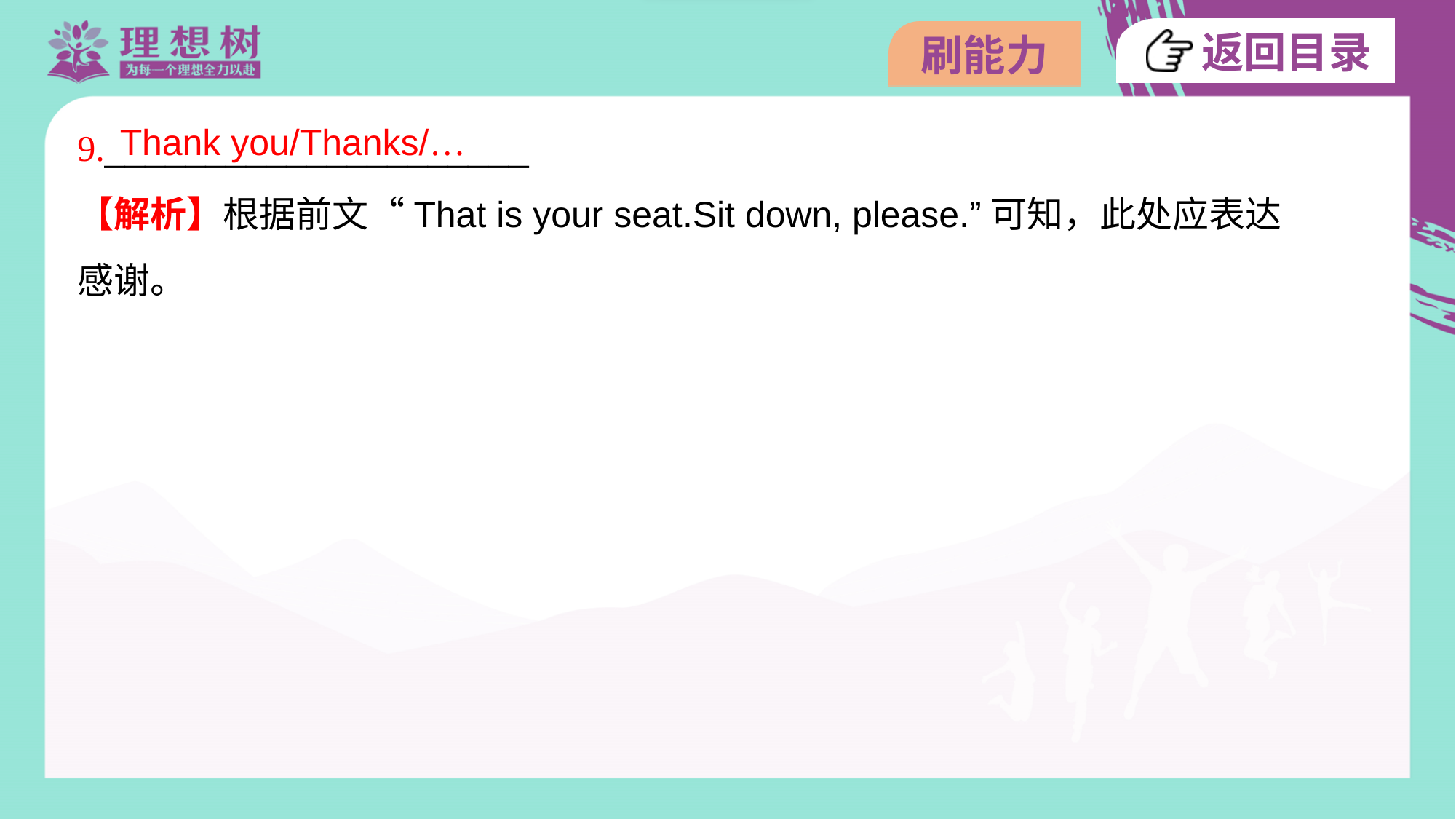

Thank you/Thanks/…
9._____________________
【解析】根据前文“That is your seat.Sit down, please.”可知，此处应表达
感谢。